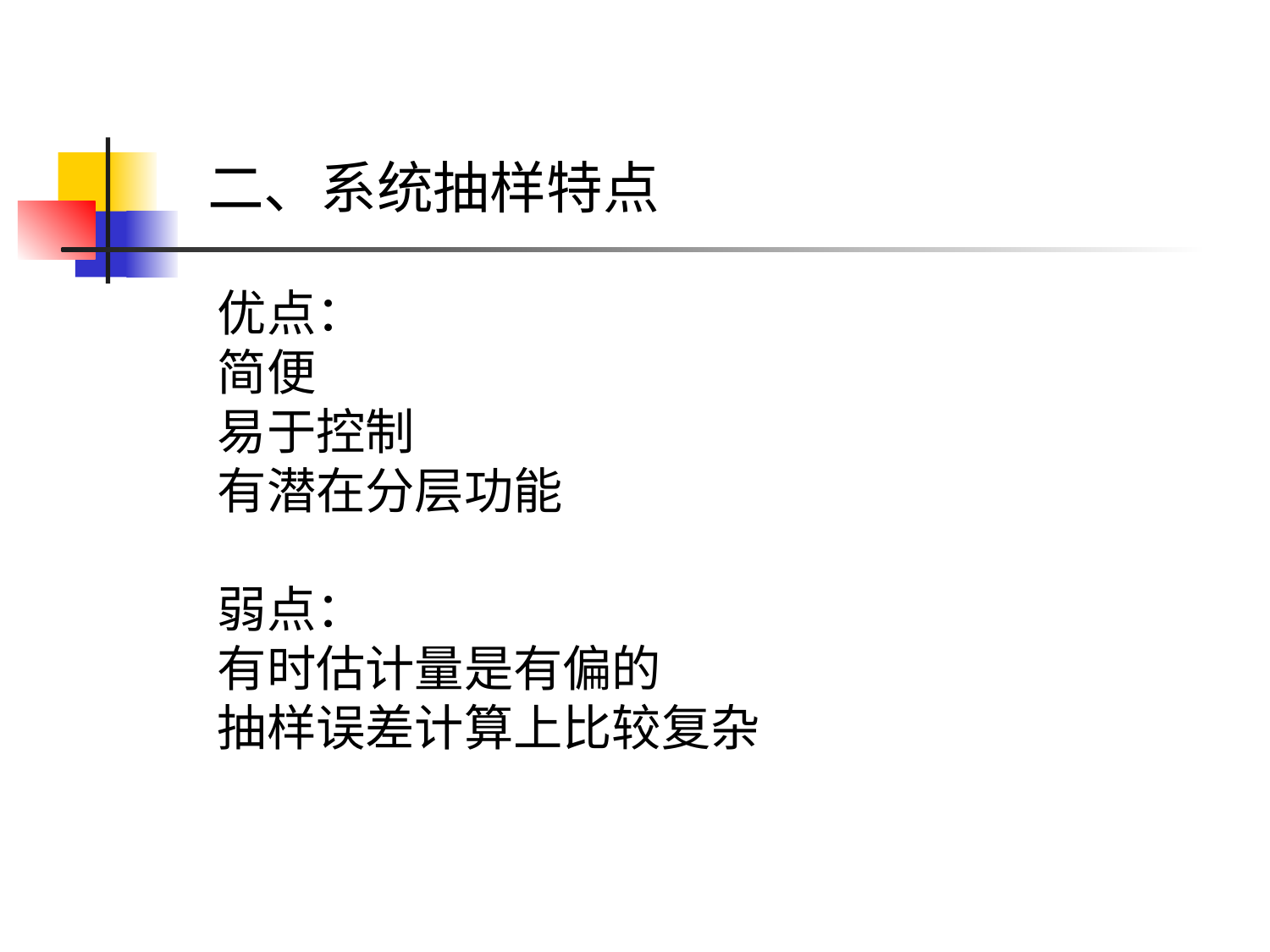

二、系统抽样特点
优点：
简便
易于控制
有潜在分层功能

弱点：
有时估计量是有偏的
抽样误差计算上比较复杂